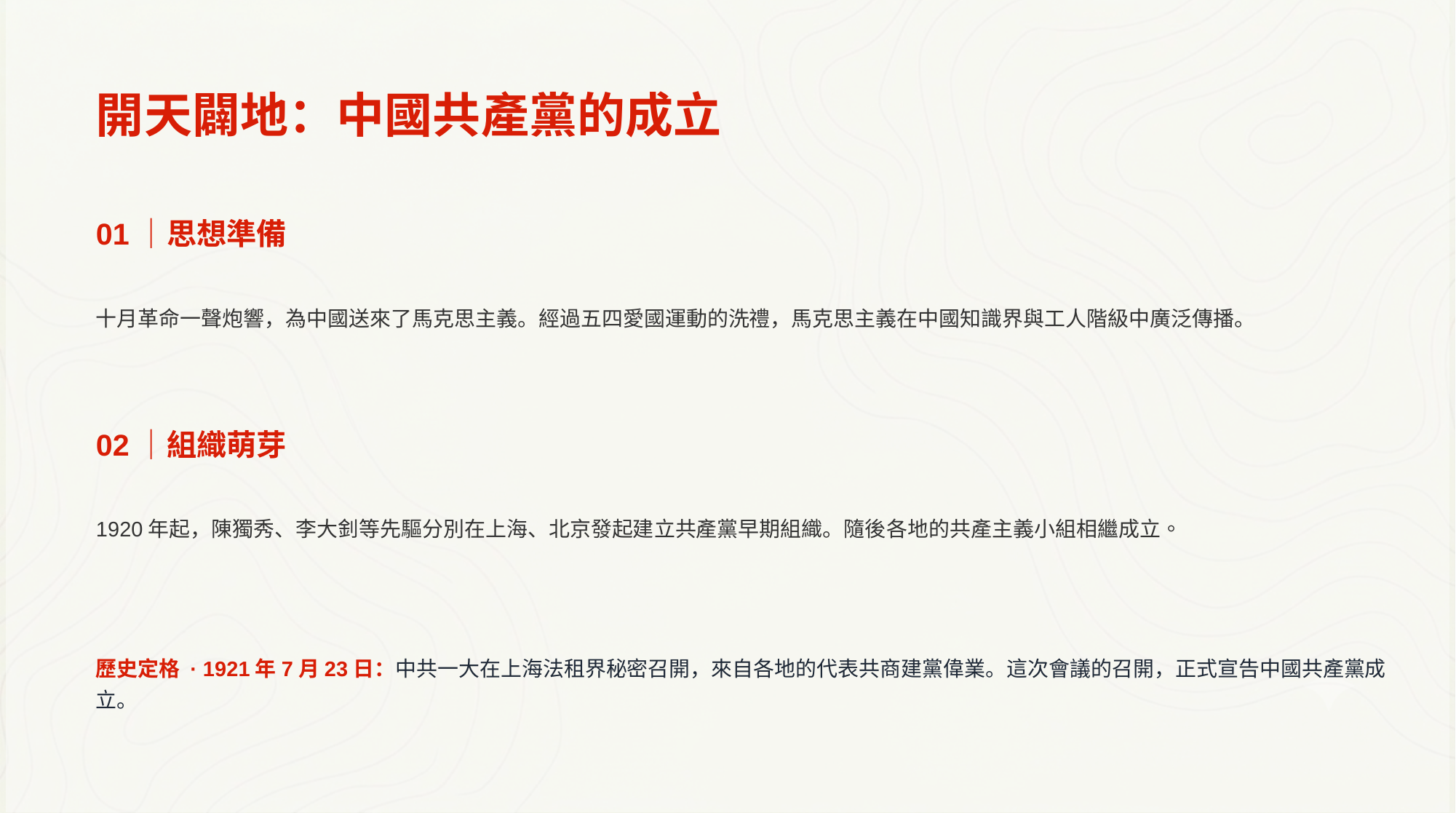

開天闢地：中國共產黨的成立
01｜思想準備
十月革命一聲炮響，為中國送來了馬克思主義。經過五四愛國運動的洗禮，馬克思主義在中國知識界與工人階級中廣泛傳播。
02｜組織萌芽
1920年起，陳獨秀、李大釗等先驅分別在上海、北京發起建立共產黨早期組織。隨後各地的共產主義小組相繼成立。
歷史定格 · 1921年7月23日：中共一大在上海法租界秘密召開，來自各地的代表共商建黨偉業。這次會議的召開，正式宣告中國共產黨成立。